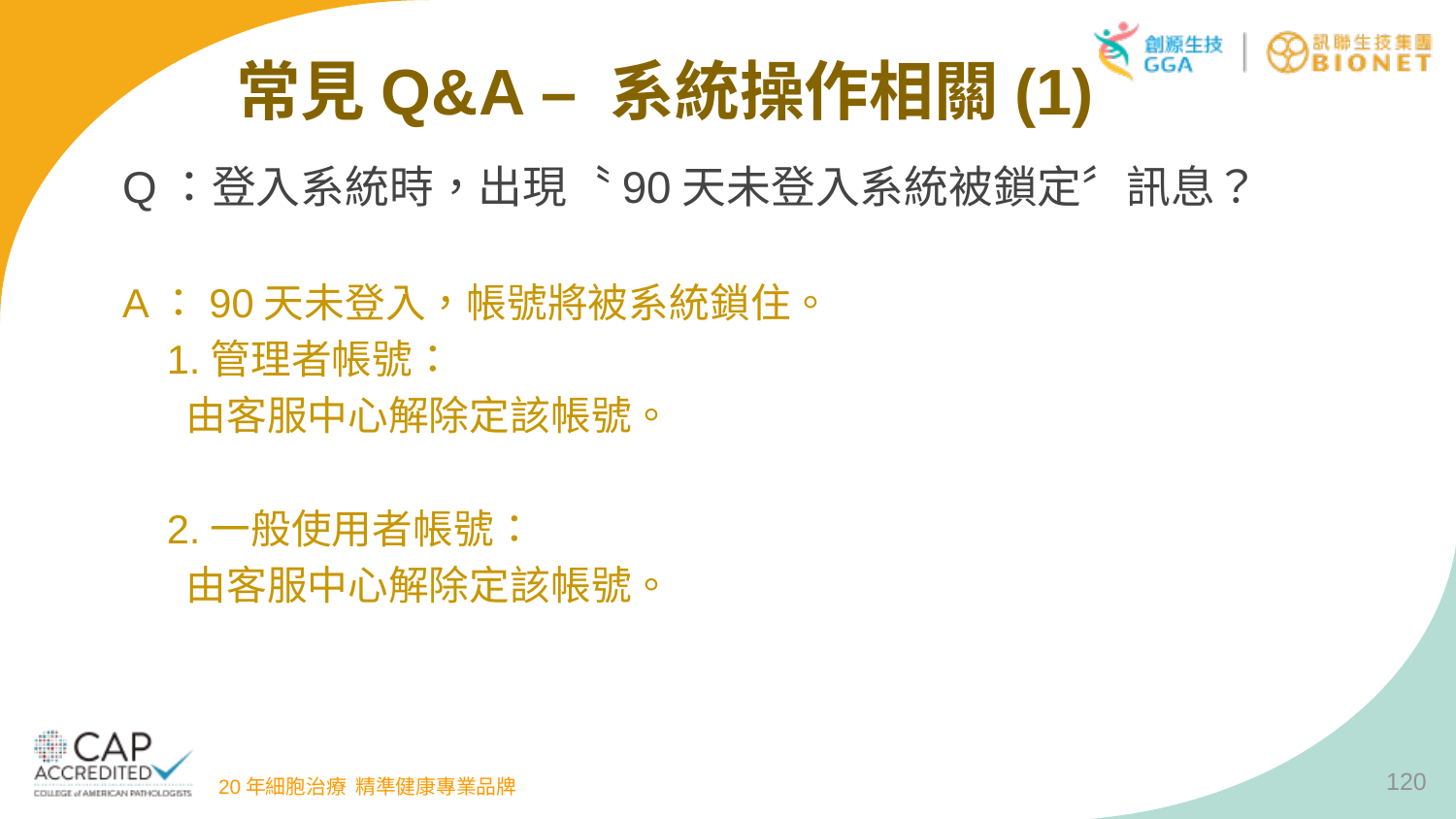

常見Q&A – 系統操作相關(1)
Q：登入系統時，出現〝90天未登入系統被鎖定〞訊息？

A：90天未登入，帳號將被系統鎖住。
    1.管理者帳號：
      由客服中心解除定該帳號。

    2.一般使用者帳號：
      由客服中心解除定該帳號。
120